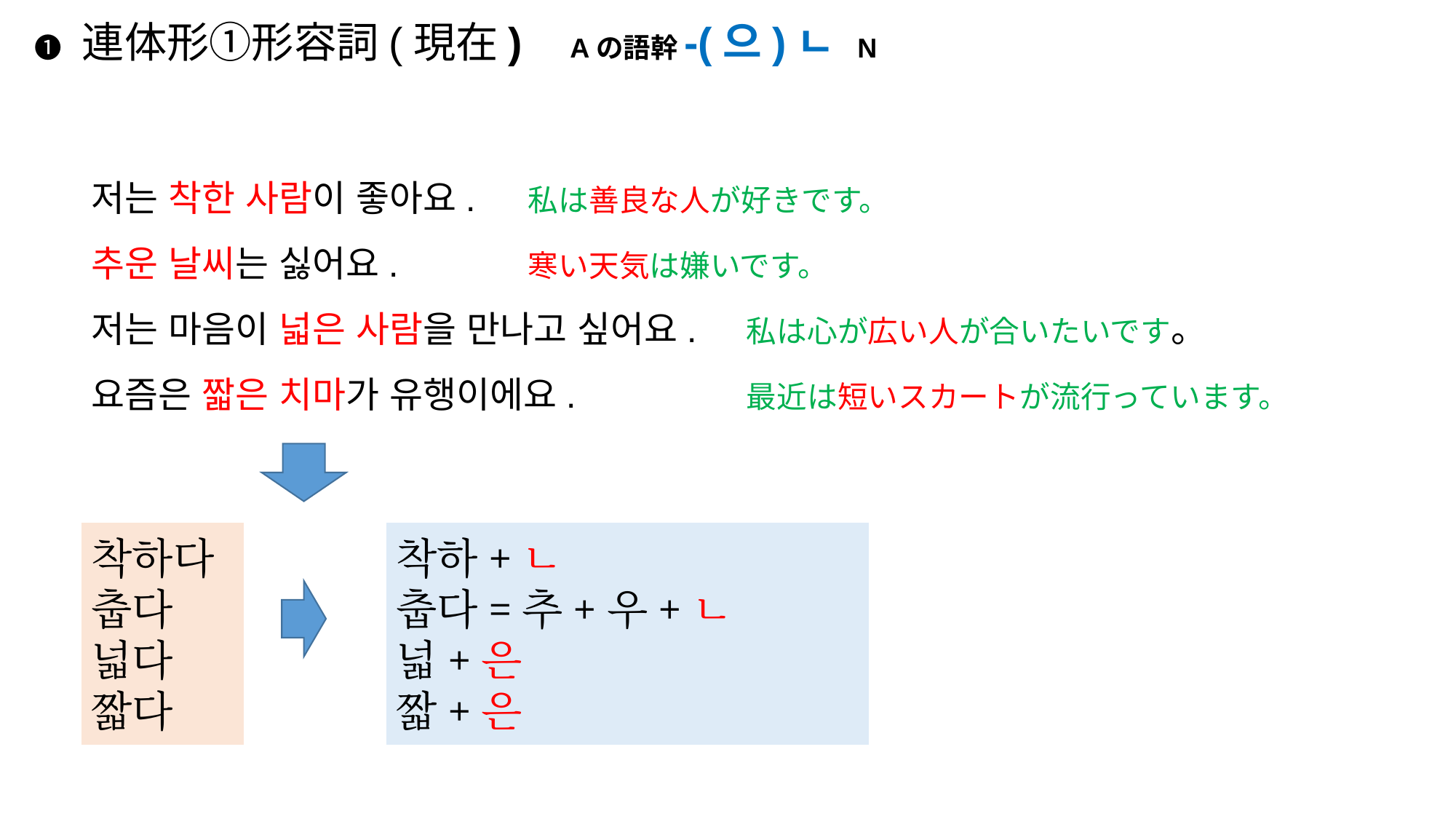

# ❶  連体形①形容詞(現在)    Aの語幹-(으)ㄴ N
저는 착한 사람이 좋아요. 	私は善良な人が好きです。
추운 날씨는 싫어요. 		寒い天気は嫌いです。
저는 마음이 넓은 사람을 만나고 싶어요.	私は心が広い人が合いたいです。
요즘은 짧은 치마가 유행이에요. 		最近は短いスカートが流行っています。

착하다
춥다
넓다
짧다
착하+ㄴ
춥다=추+우+ㄴ
넓+은
짧+은